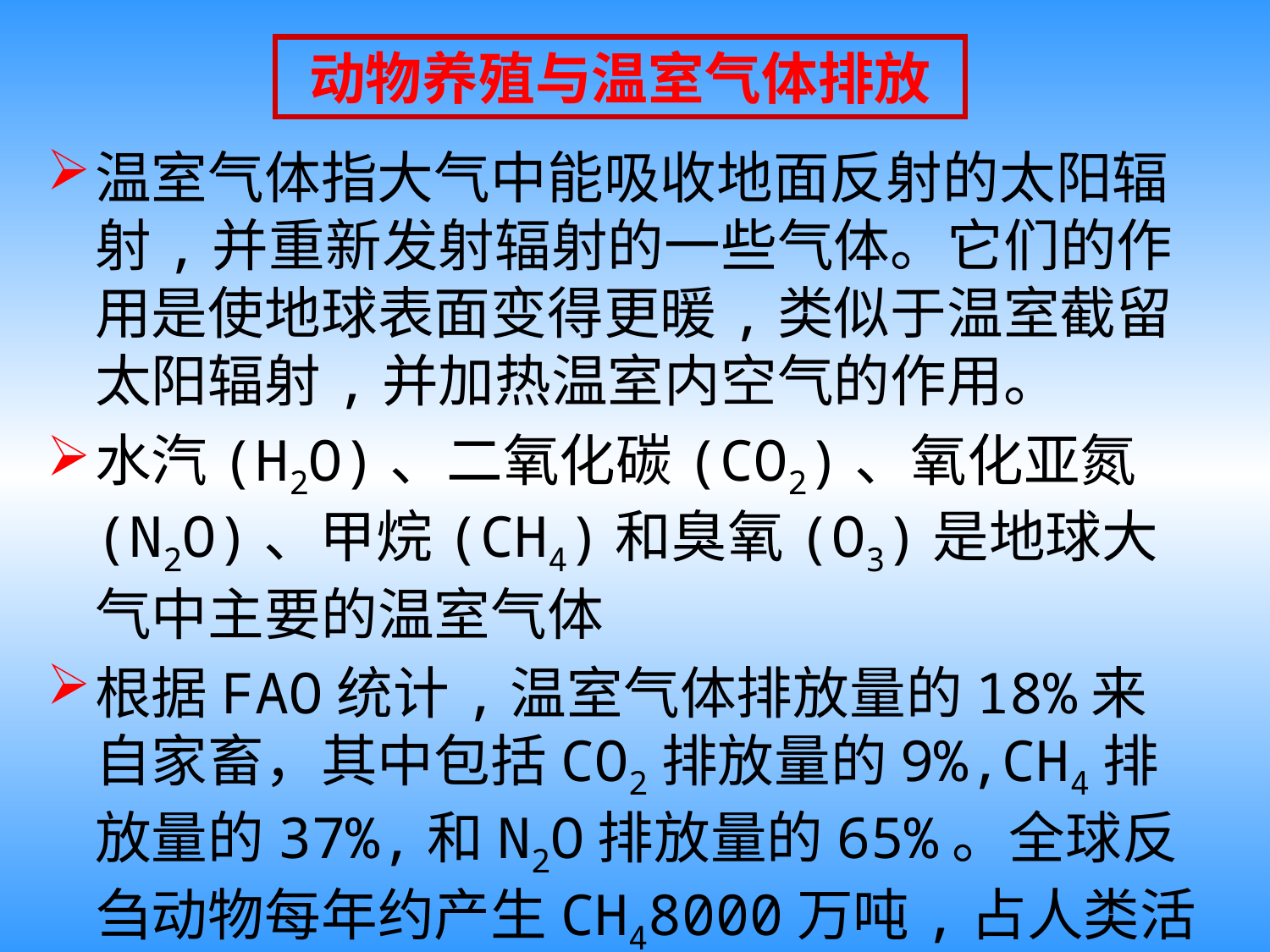

动物养殖与温室气体排放
温室气体指大气中能吸收地面反射的太阳辐射,并重新发射辐射的一些气体。它们的作用是使地球表面变得更暖,类似于温室截留太阳辐射,并加热温室内空气的作用。
水汽(H2O)、二氧化碳(CO2)、氧化亚氮 (N2O)、甲烷(CH4)和臭氧(O3)是地球大气中主要的温室气体
根据FAO统计,温室气体排放量的18%来自家畜，其中包括CO2排放量的9%,CH4排放量的37%,和N2O排放量的65%。全球反刍动物每年约产生CH48000万吨,占人类活动CH4排放量的28%